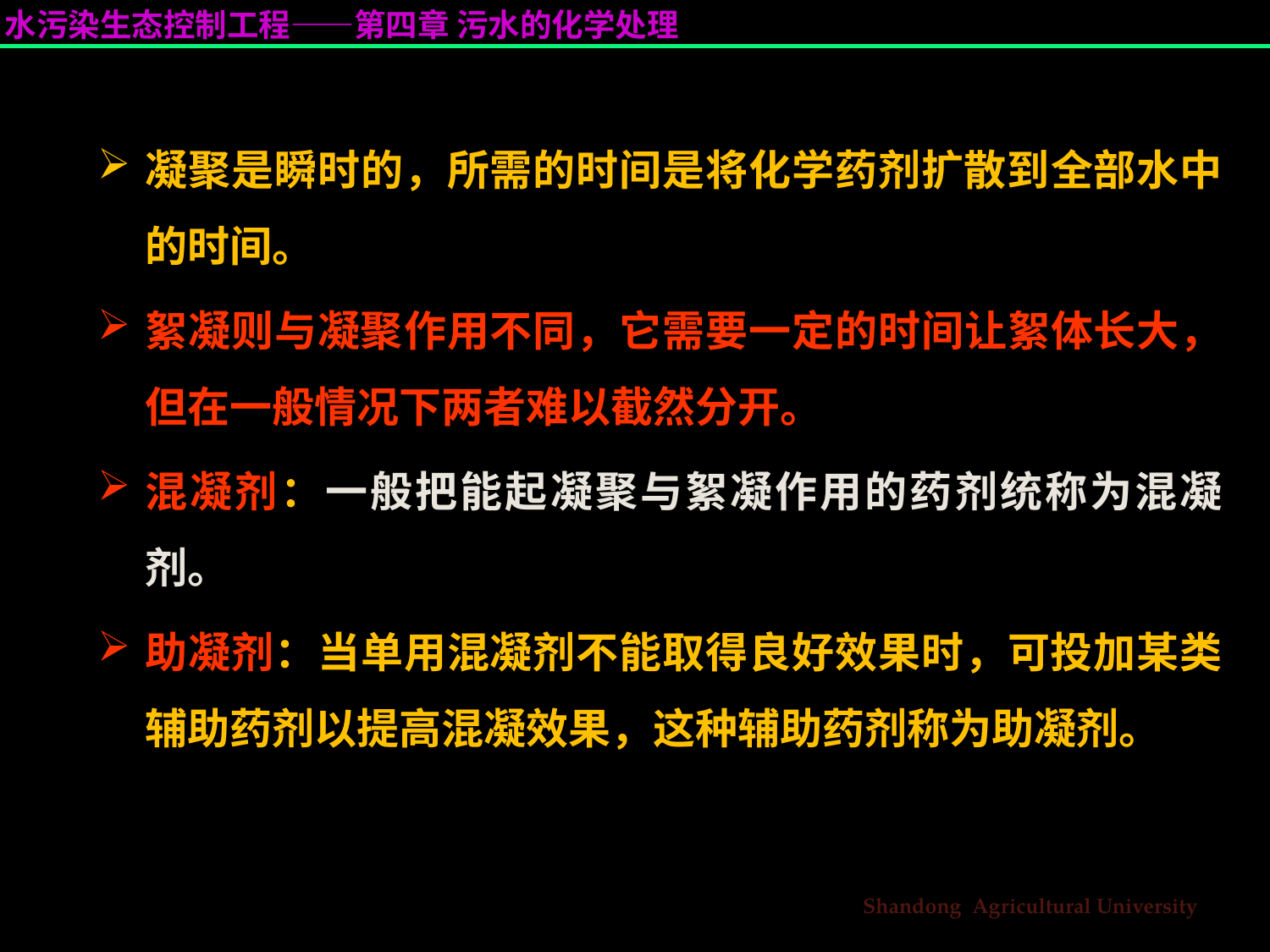

#
凝聚是瞬时的，所需的时间是将化学药剂扩散到全部水中的时间。
絮凝则与凝聚作用不同，它需要一定的时间让絮体长大，但在一般情况下两者难以截然分开。
混凝剂：一般把能起凝聚与絮凝作用的药剂统称为混凝剂。
助凝剂：当单用混凝剂不能取得良好效果时，可投加某类辅助药剂以提高混凝效果，这种辅助药剂称为助凝剂。